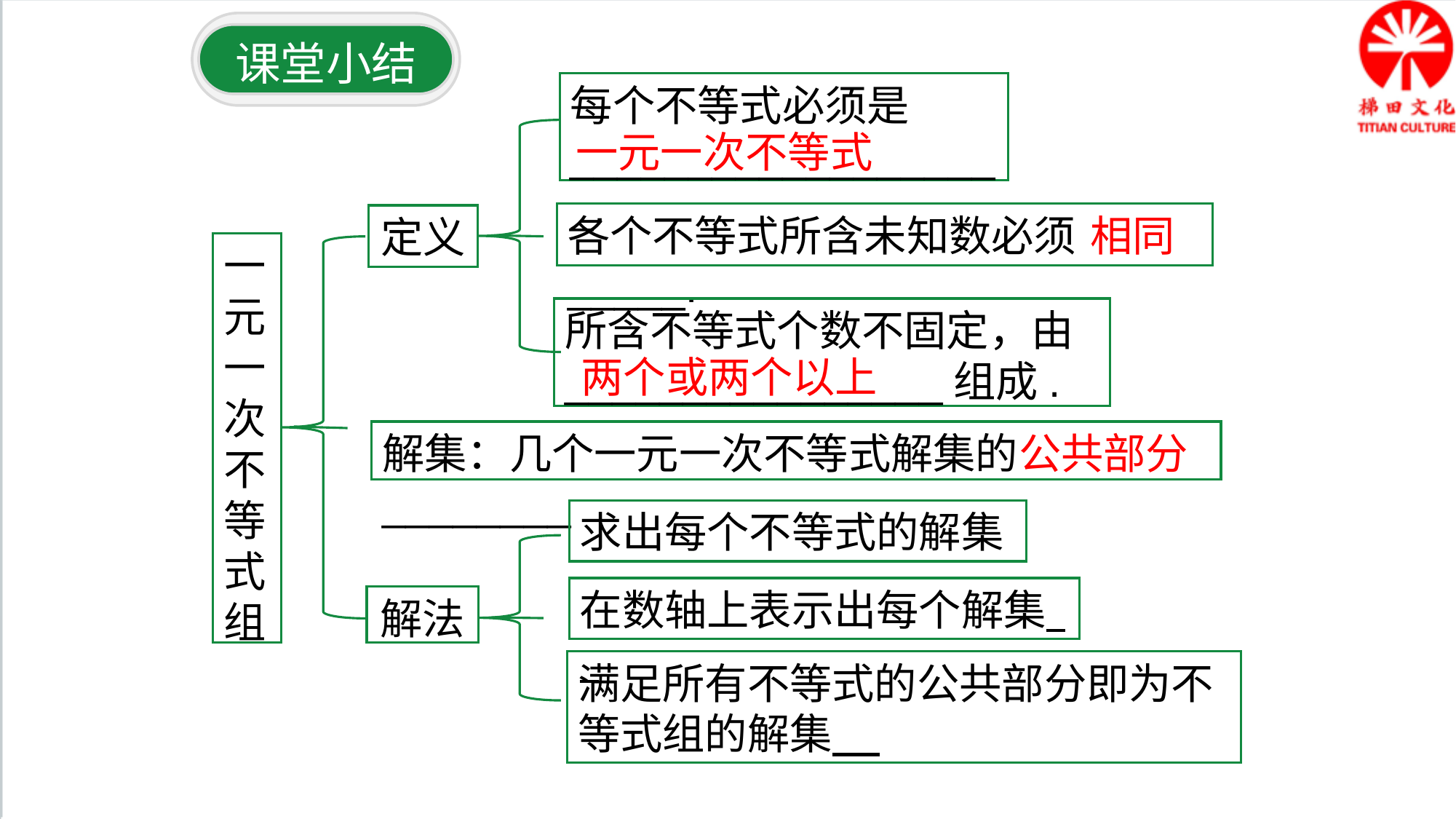

课堂小结
每个不等式必须是
___________________.

一元一次不等式
各个不等式所含未知数必须_____.
相同
定义
一元一次不等式组

所含不等式个数不固定，由________________组成.
两个或两个以上
解集：几个一元一次不等式解集的________

公共部分
求出每个不等式的解集

在数轴上表示出每个解集
解法
满足所有不等式的公共部分即为不等式组的解集